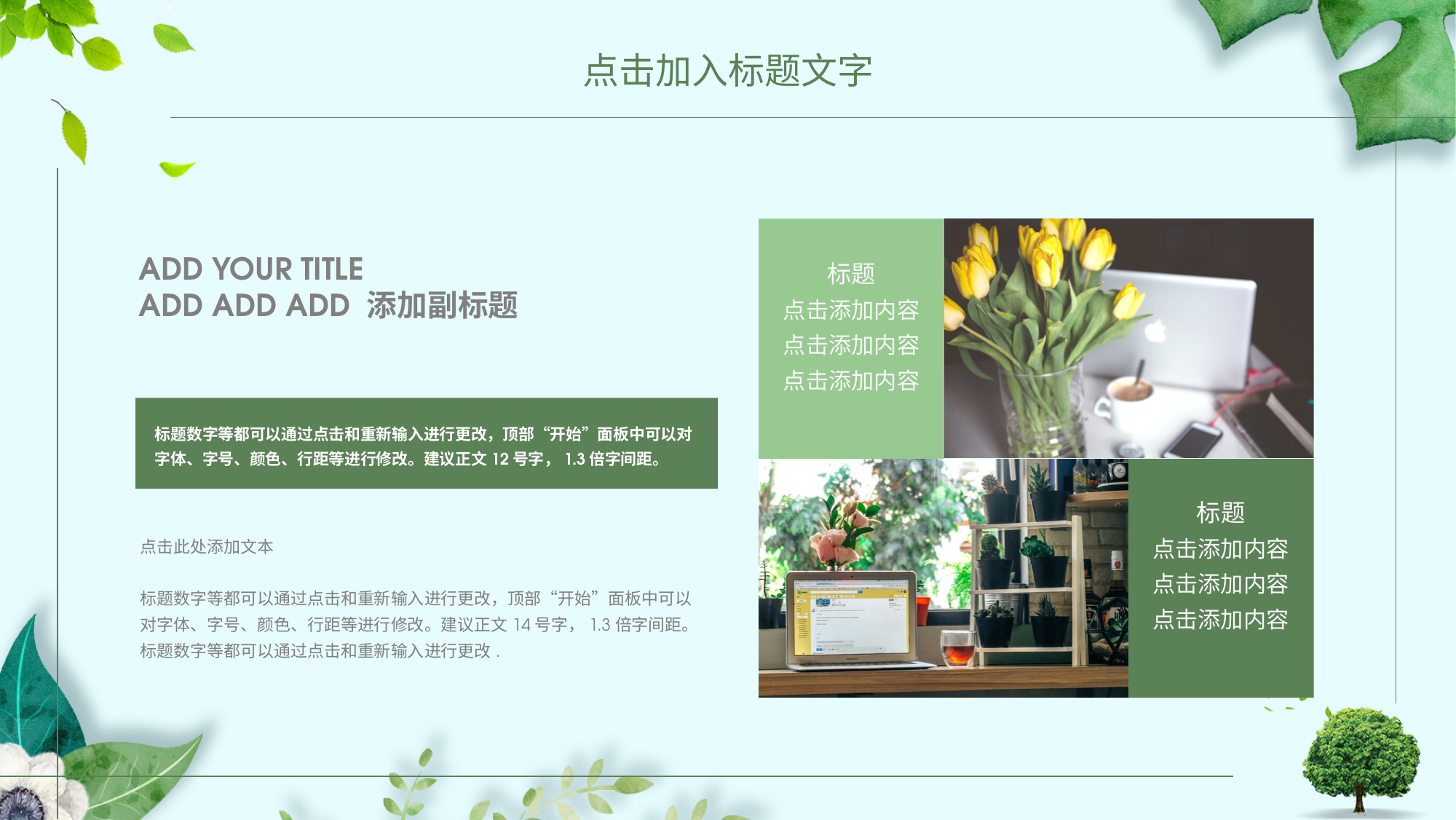

点击加入标题文字
标题
点击添加内容
点击添加内容
点击添加内容

ADD YOUR TITLE
ADD ADD ADD 添加副标题

标题数字等都可以通过点击和重新输入进行更改，顶部“开始”面板中可以对字体、字号、颜色、行距等进行修改。建议正文12号字，1.3倍字间距。
点击此处添加文本

标题数字等都可以通过点击和重新输入进行更改，顶部“开始”面板中可以对字体、字号、颜色、行距等进行修改。建议正文14号字，1.3倍字间距。标题数字等都可以通过点击和重新输入进行更改.

标题
点击添加内容
点击添加内容
点击添加内容